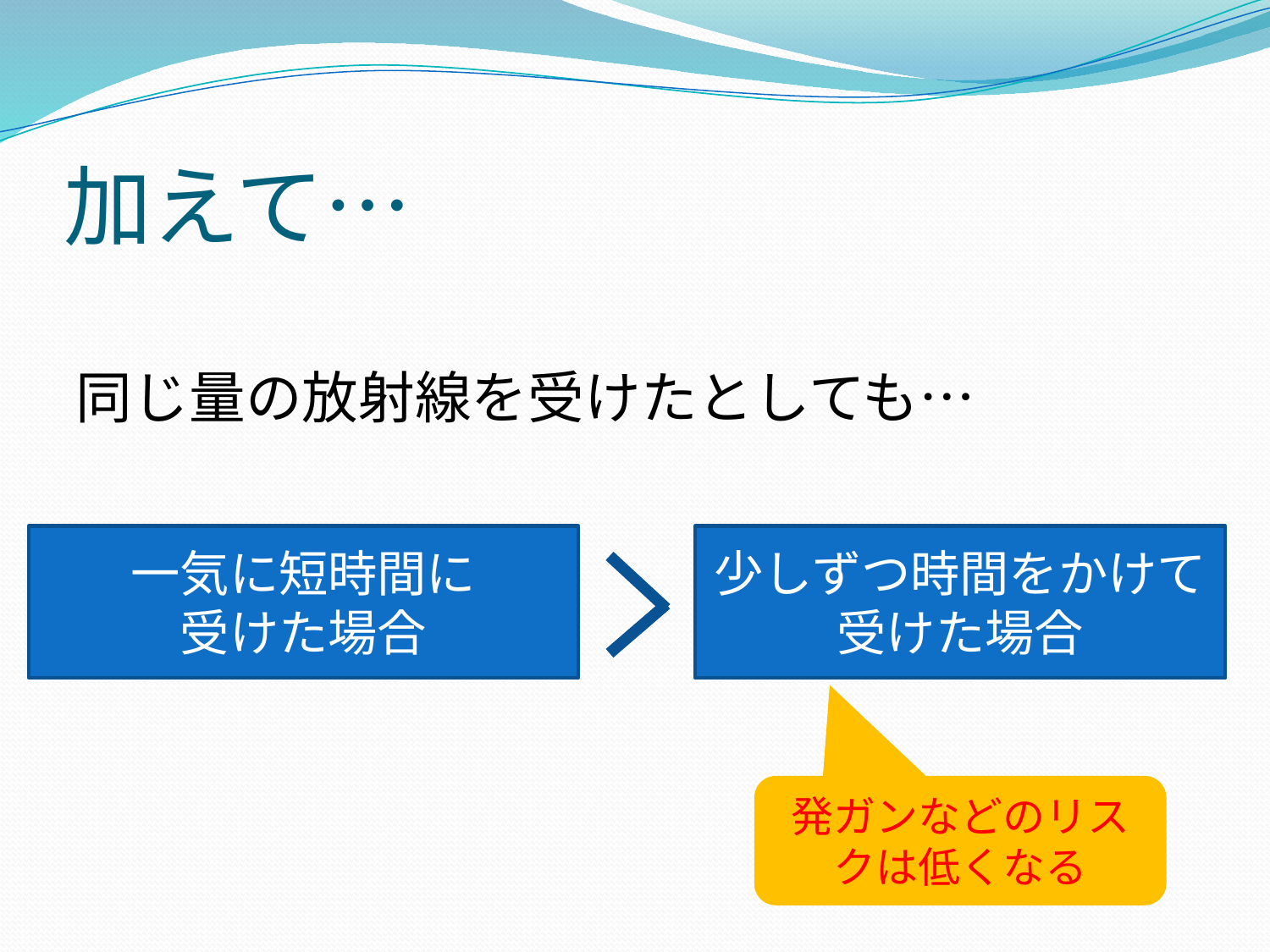

# 加えて…

同じ量の放射線を受けたとしても…

一気に短時間に
受けた場合
少しずつ時間をかけて受けた場合
発ガンなどのリスクは低くなる